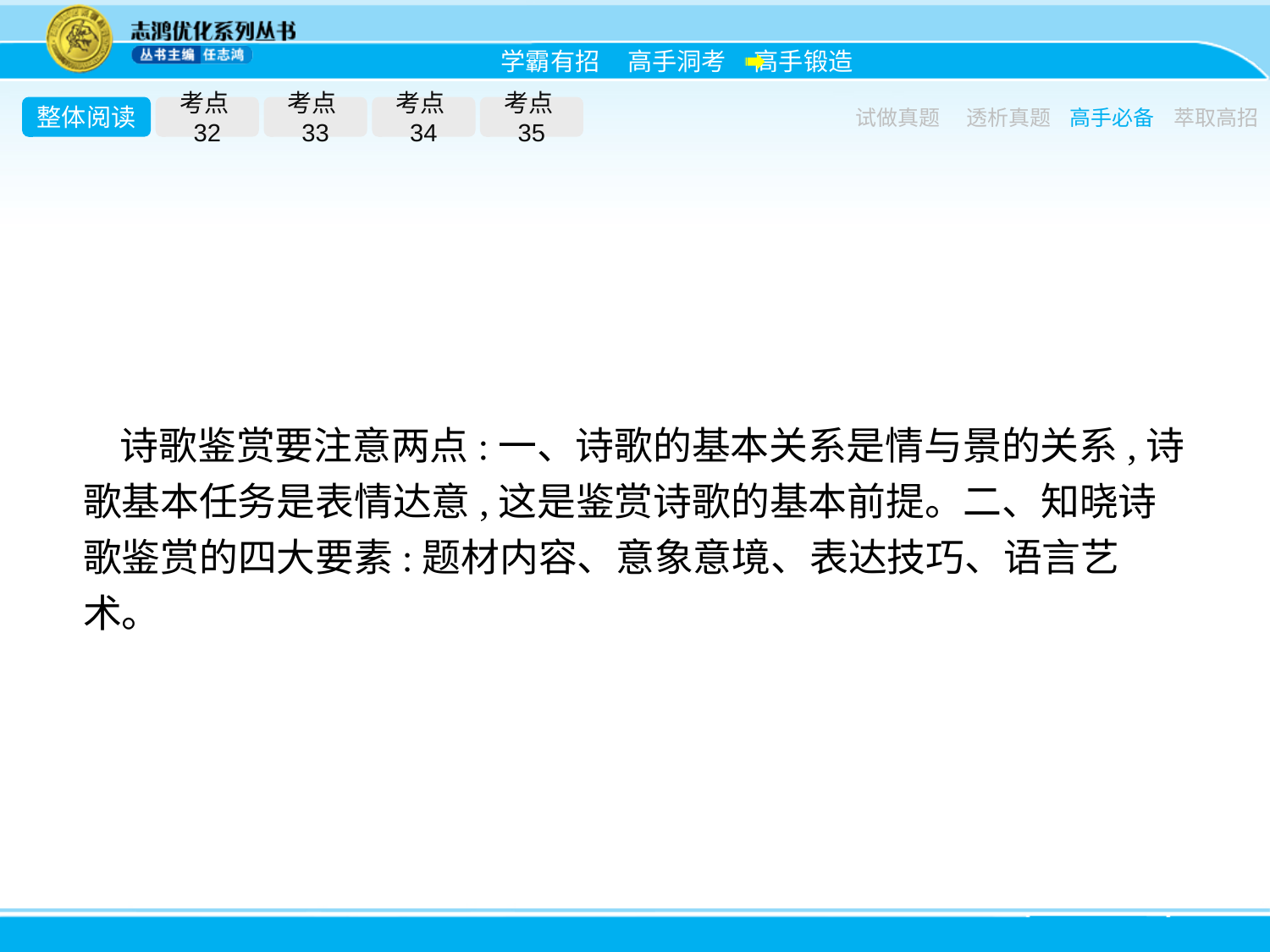

整体阅读
考点32
考点33
考点34
考点35
试做真题
透析真题
高手必备
萃取高招
诗歌鉴赏要注意两点:一、诗歌的基本关系是情与景的关系,诗歌基本任务是表情达意,这是鉴赏诗歌的基本前提。二、知晓诗歌鉴赏的四大要素:题材内容、意象意境、表达技巧、语言艺术。